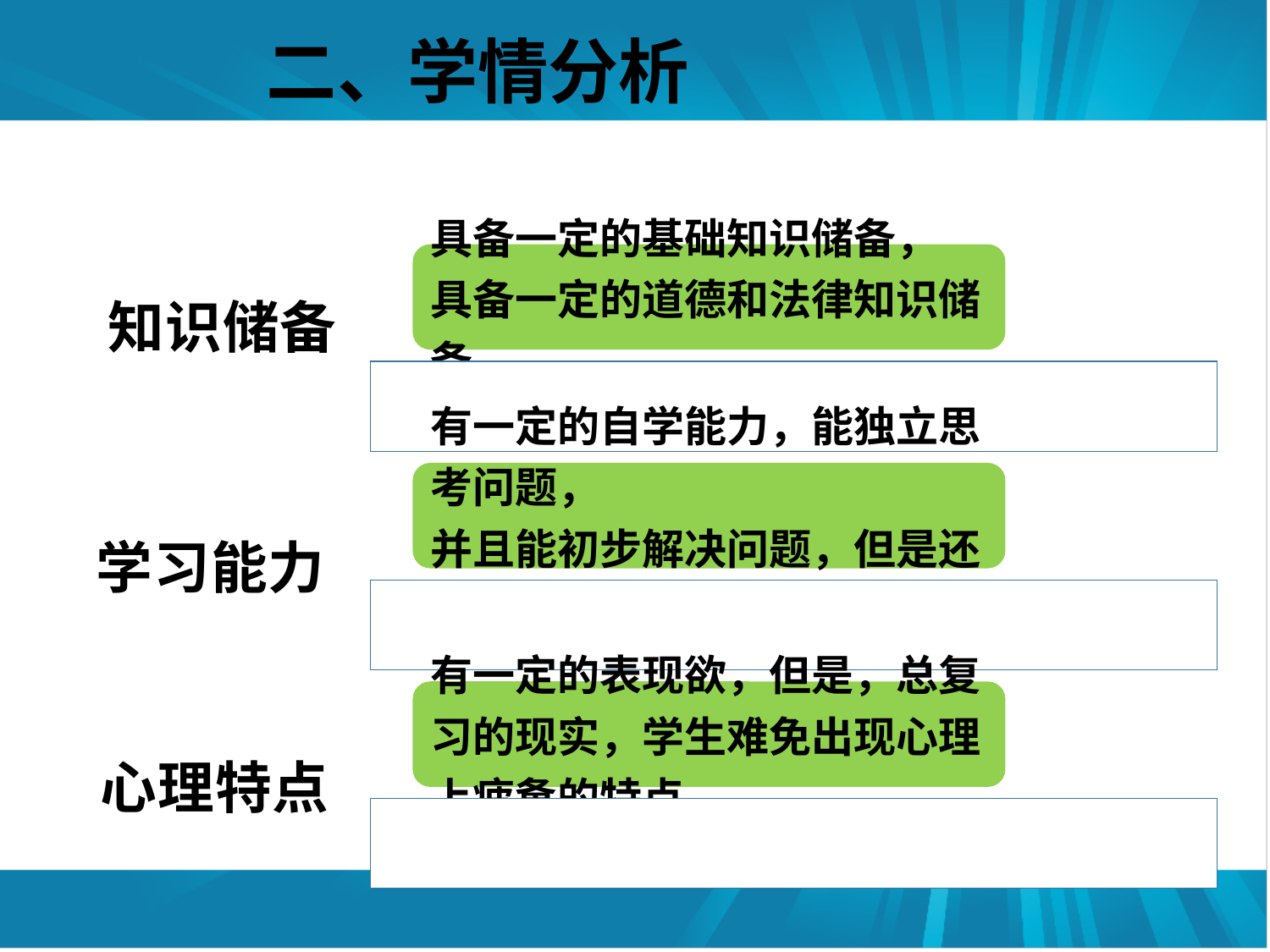

二、学情分析
具备一定的基础知识储备，
具备一定的道德和法律知识储备
有一定的自学能力，能独立思考问题，
并且能初步解决问题，但是还需提高
有一定的表现欲，但是，总复习的现实，学生难免出现心理上疲惫的特点
知识储备
学习能力
心理特点